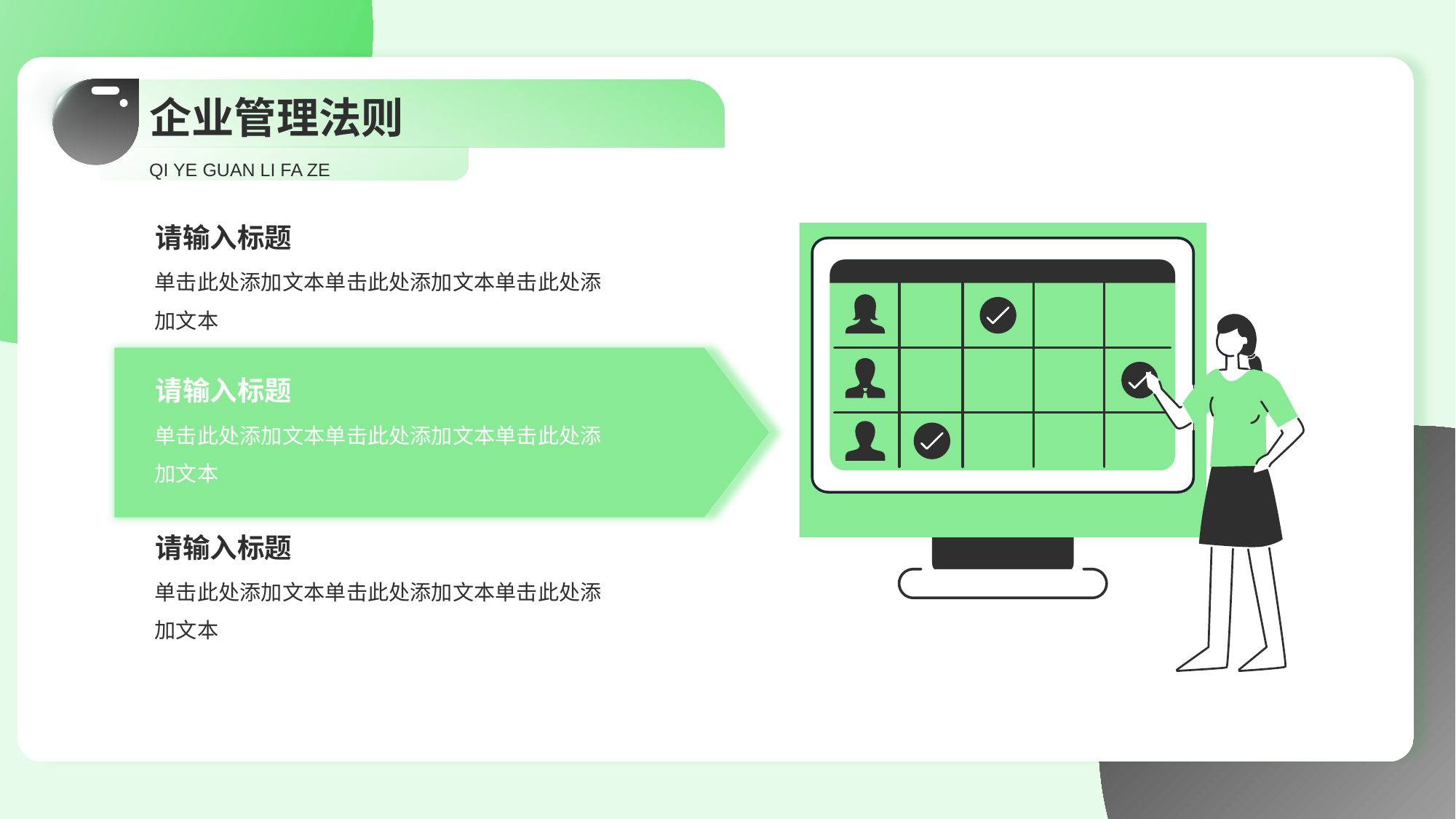

# 企业管理法则
QI YE GUAN LI FA ZE
请输入标题

单击此处添加文本单击此处添加文本单击此处添加文本

请输入标题
单击此处添加文本单击此处添加文本单击此处添加文本
请输入标题
单击此处添加文本单击此处添加文本单击此处添加文本